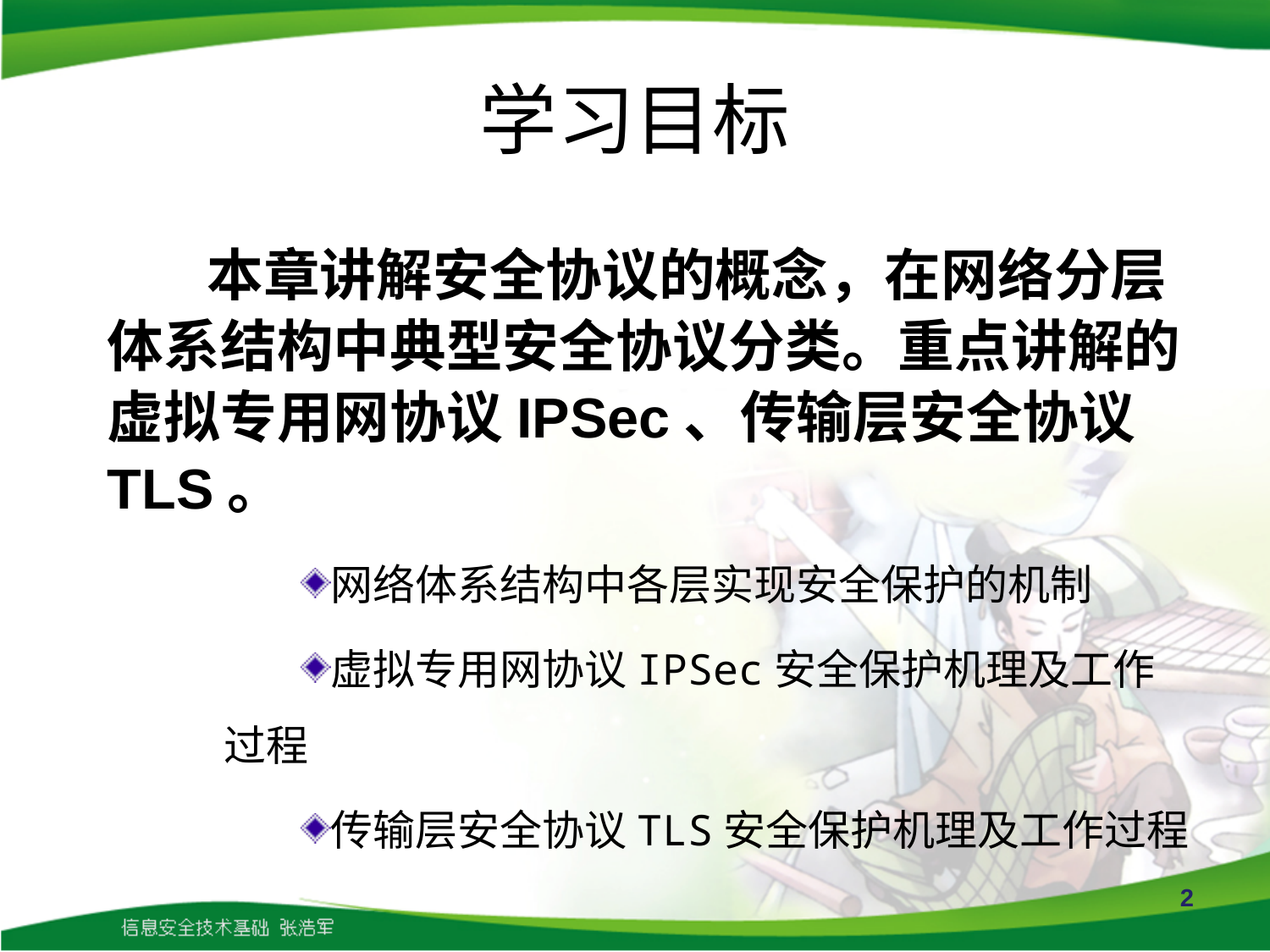

# 学习目标
本章讲解安全协议的概念，在网络分层体系结构中典型安全协议分类。重点讲解的虚拟专用网协议IPSec、传输层安全协议TLS。
网络体系结构中各层实现安全保护的机制
虚拟专用网协议IPSec安全保护机理及工作过程
传输层安全协议TLS安全保护机理及工作过程
2